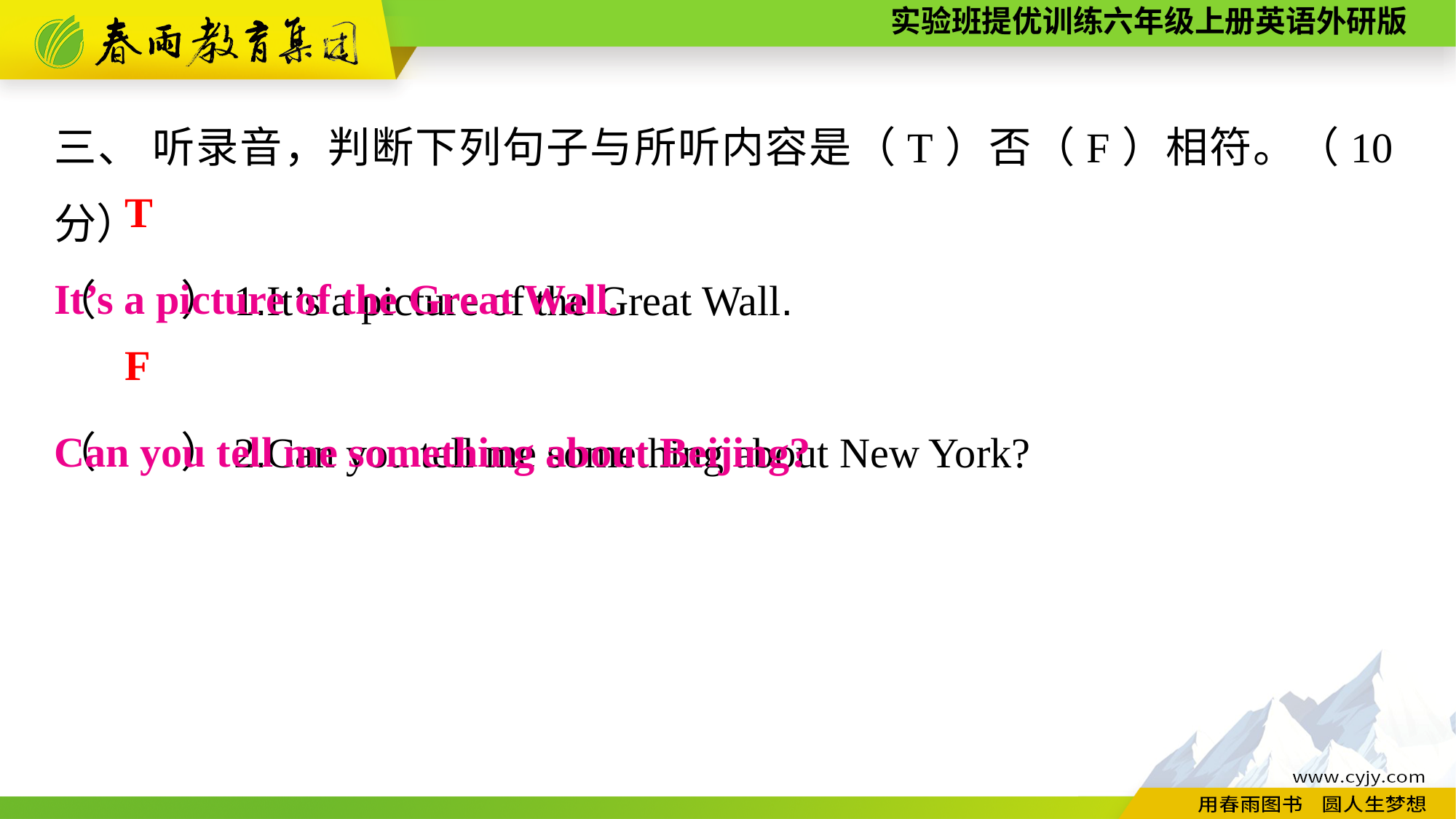

三、 听录音，判断下列句子与所听内容是（T）否（F）相符。（10分）
（　　）1.It’s a picture of the Great Wall.

（　　）2.Can you tell me something about New York?

T
It’s a picture of the Great Wall.
F
Can you tell me something about Beijing?